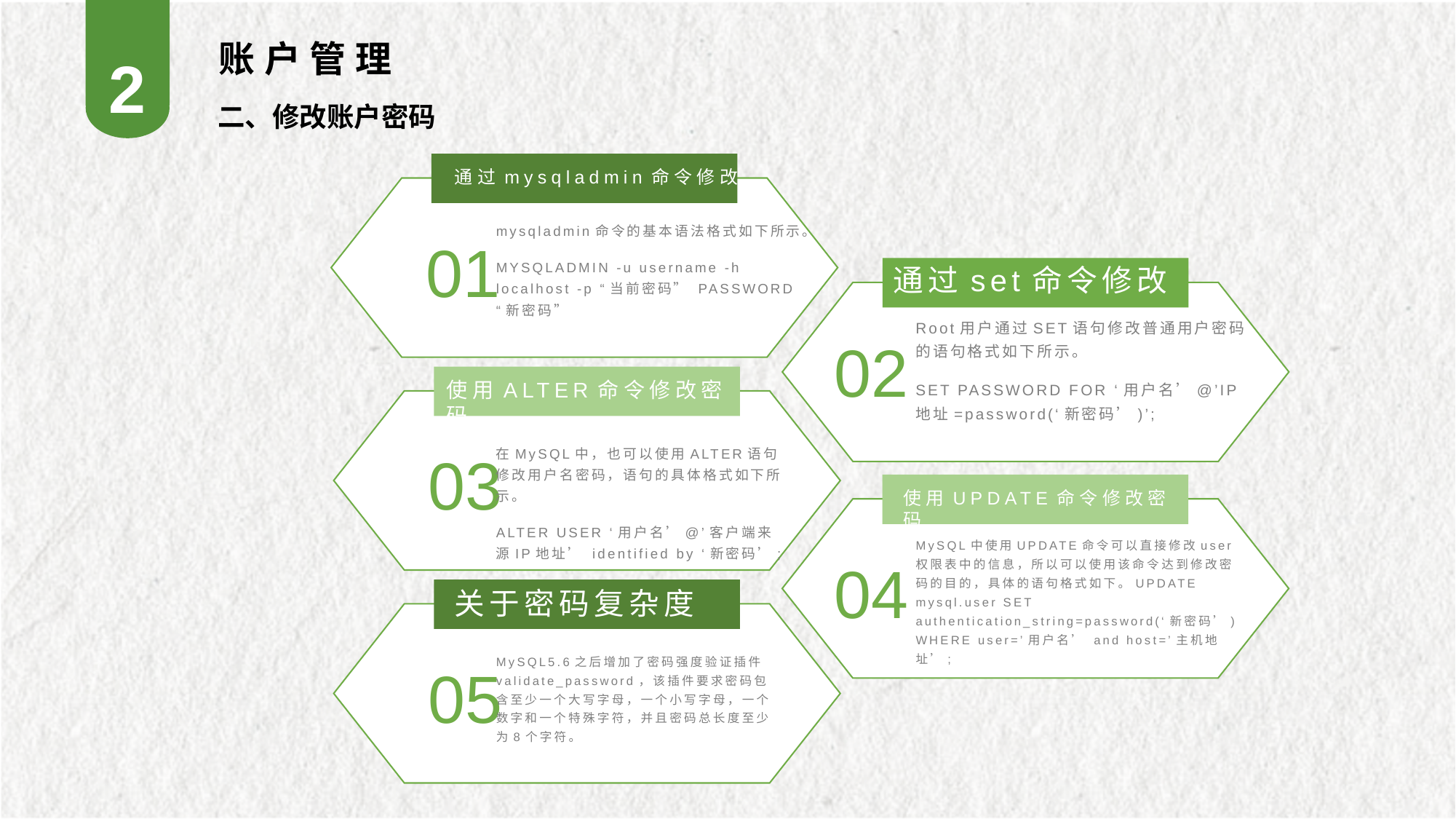

2

 账户管理
二、修改账户密码

通过mysqladmin命令修改

mysqladmin命令的基本语法格式如下所示。
MYSQLADMIN -u username -h localhost -p “当前密码” PASSWORD “新密码”
01
通过set命令修改

Root用户通过SET语句修改普通用户密码的语句格式如下所示。
SET PASSWORD FOR ‘用户名’@’IP地址=password(‘新密码’)’;
02

使用ALTER命令修改密码

在MySQL中，也可以使用ALTER语句修改用户名密码，语句的具体格式如下所示。
ALTER USER ‘用户名’@’客户端来源IP地址’ identified by ‘新密码’;
03

使用UPDATE命令修改密码

MySQL中使用UPDATE命令可以直接修改user权限表中的信息，所以可以使用该命令达到修改密码的目的，具体的语句格式如下。UPDATE mysql.user SET authentication_string=password(‘新密码’) WHERE user=’用户名’ and host=’主机地址’;
04
关于密码复杂度

MySQL5.6之后增加了密码强度验证插件validate_password，该插件要求密码包含至少一个大写字母，一个小写字母，一个数字和一个特殊字符，并且密码总长度至少为8个字符。
05